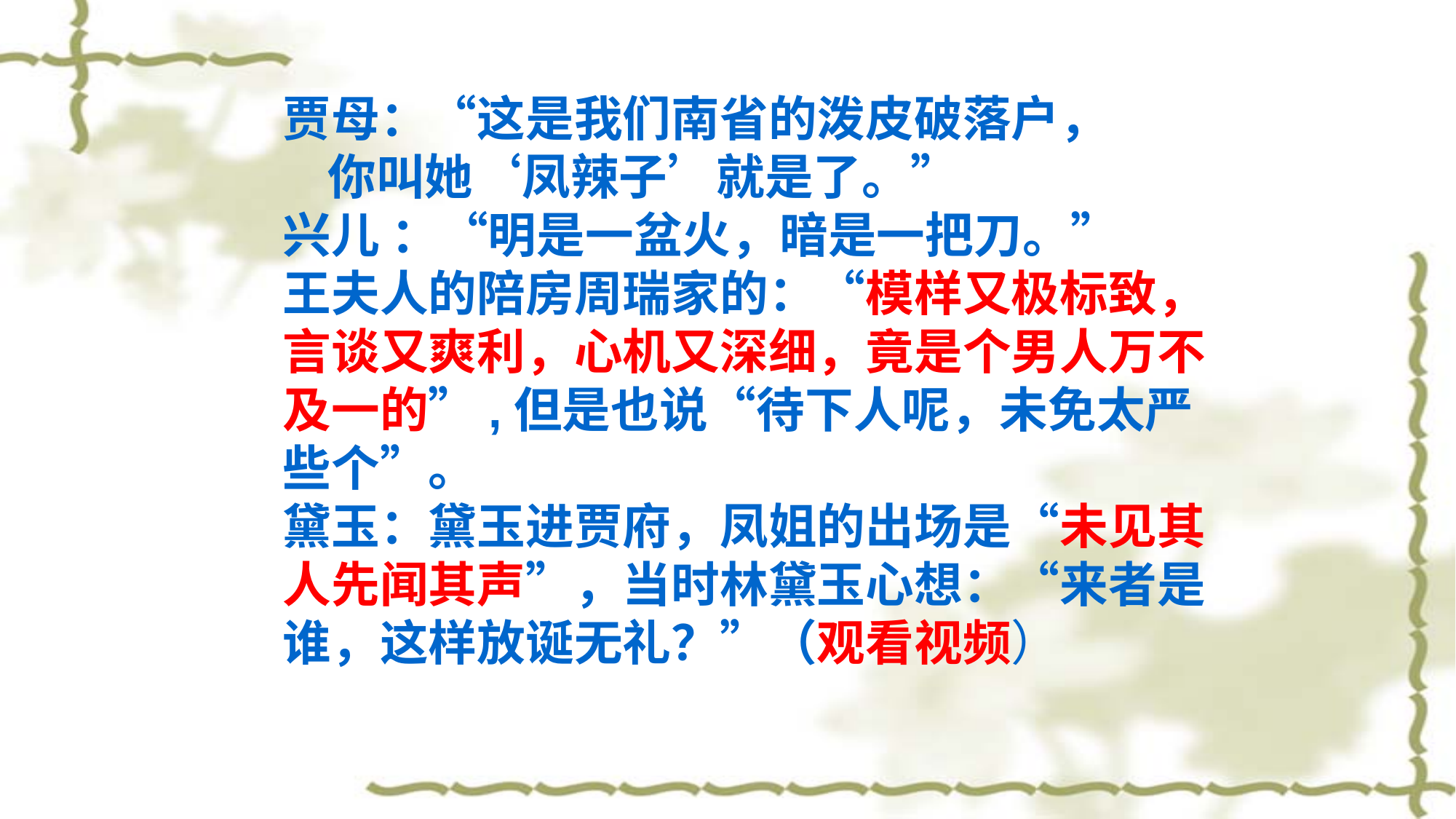

贾母：“这是我们南省的泼皮破落户，
   你叫她‘凤辣子’就是了。”
兴儿 ：“明是一盆火，暗是一把刀。”
王夫人的陪房周瑞家的：“模样又极标致，言谈又爽利，心机又深细，竟是个男人万不及一的”,但是也说“待下人呢，未免太严些个”。
黛玉：黛玉进贾府，凤姐的出场是“未见其人先闻其声”，当时林黛玉心想：“来者是谁，这样放诞无礼？”（观看视频）